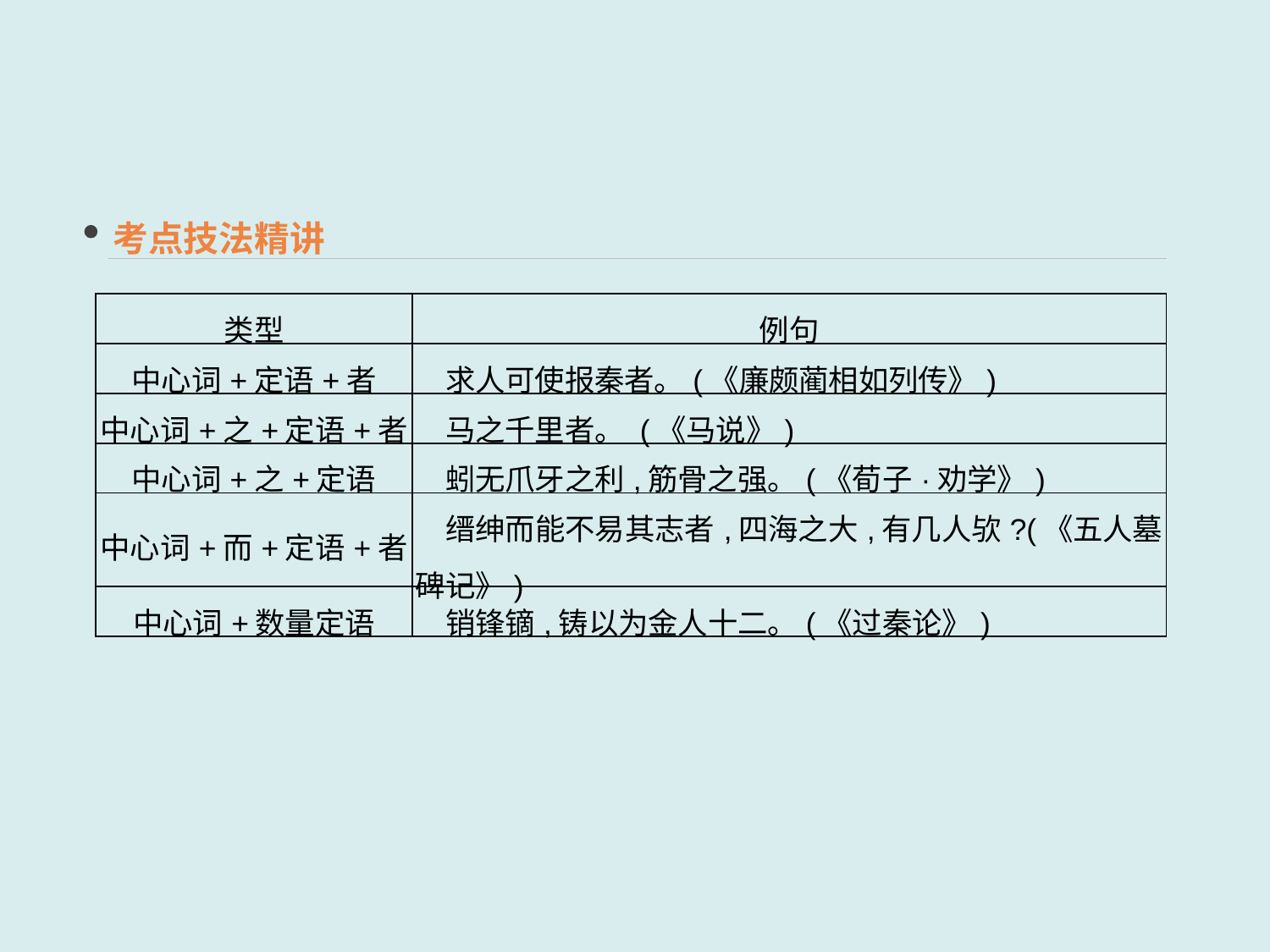

考点技法精讲

| 类型 | 例句 |
| --- | --- |
| 中心词+定语+者 | 求人可使报秦者。(《廉颇蔺相如列传》) |
| 中心词+之+定语+者 | 马之千里者。 (《马说》) |
| 中心词+之+定语 | 蚓无爪牙之利,筋骨之强。(《荀子·劝学》) |
| 中心词+而+定语+者 | 缙绅而能不易其志者,四海之大,有几人欤?(《五人墓碑记》) |
| 中心词+数量定语 | 销锋镝,铸以为金人十二。(《过秦论》) |